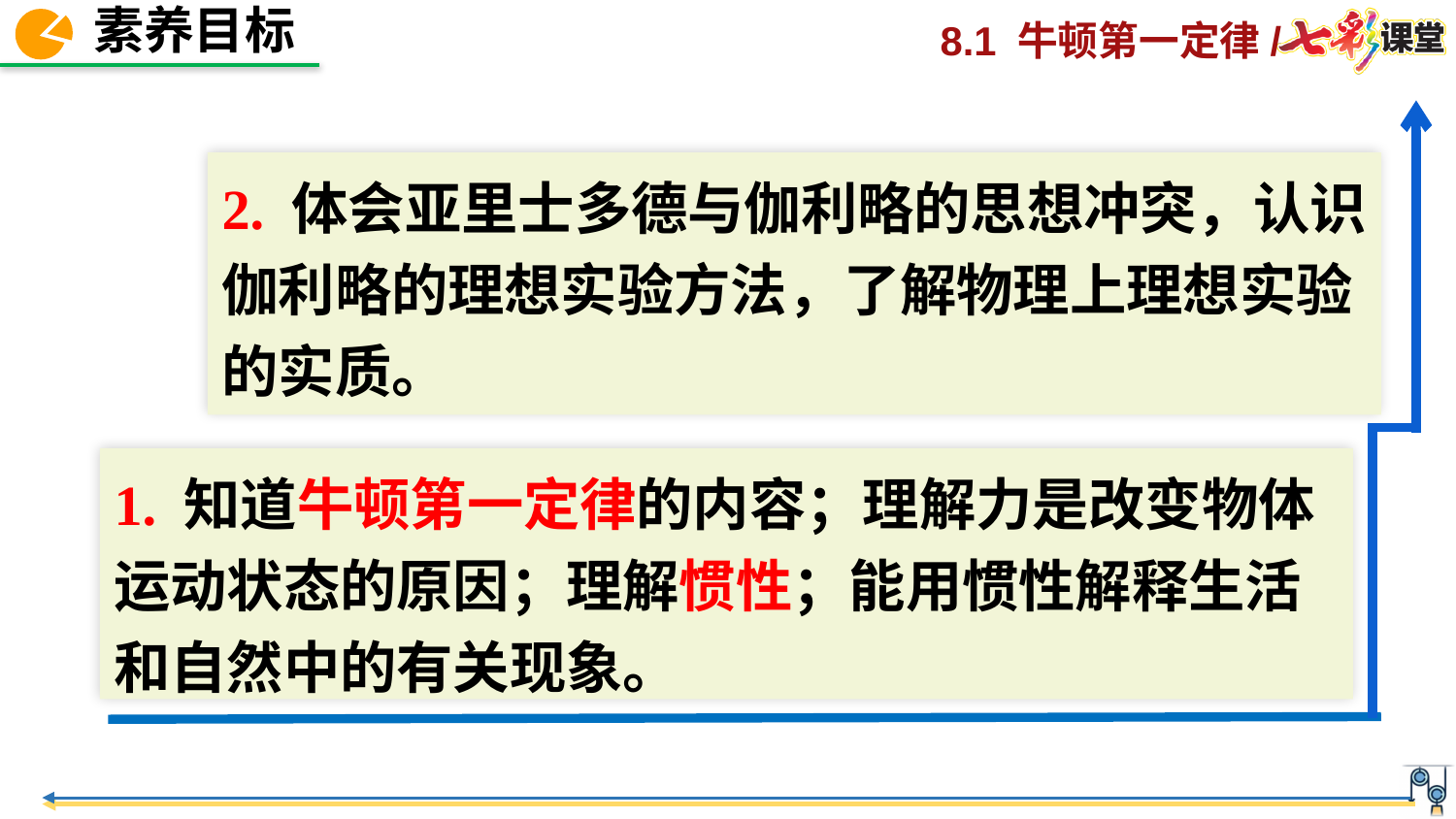

2. 体会亚里士多德与伽利略的思想冲突，认识伽利略的理想实验方法，了解物理上理想实验的实质。

1. 知道牛顿第一定律的内容；理解力是改变物体运动状态的原因；理解惯性；能用惯性解释生活和自然中的有关现象。